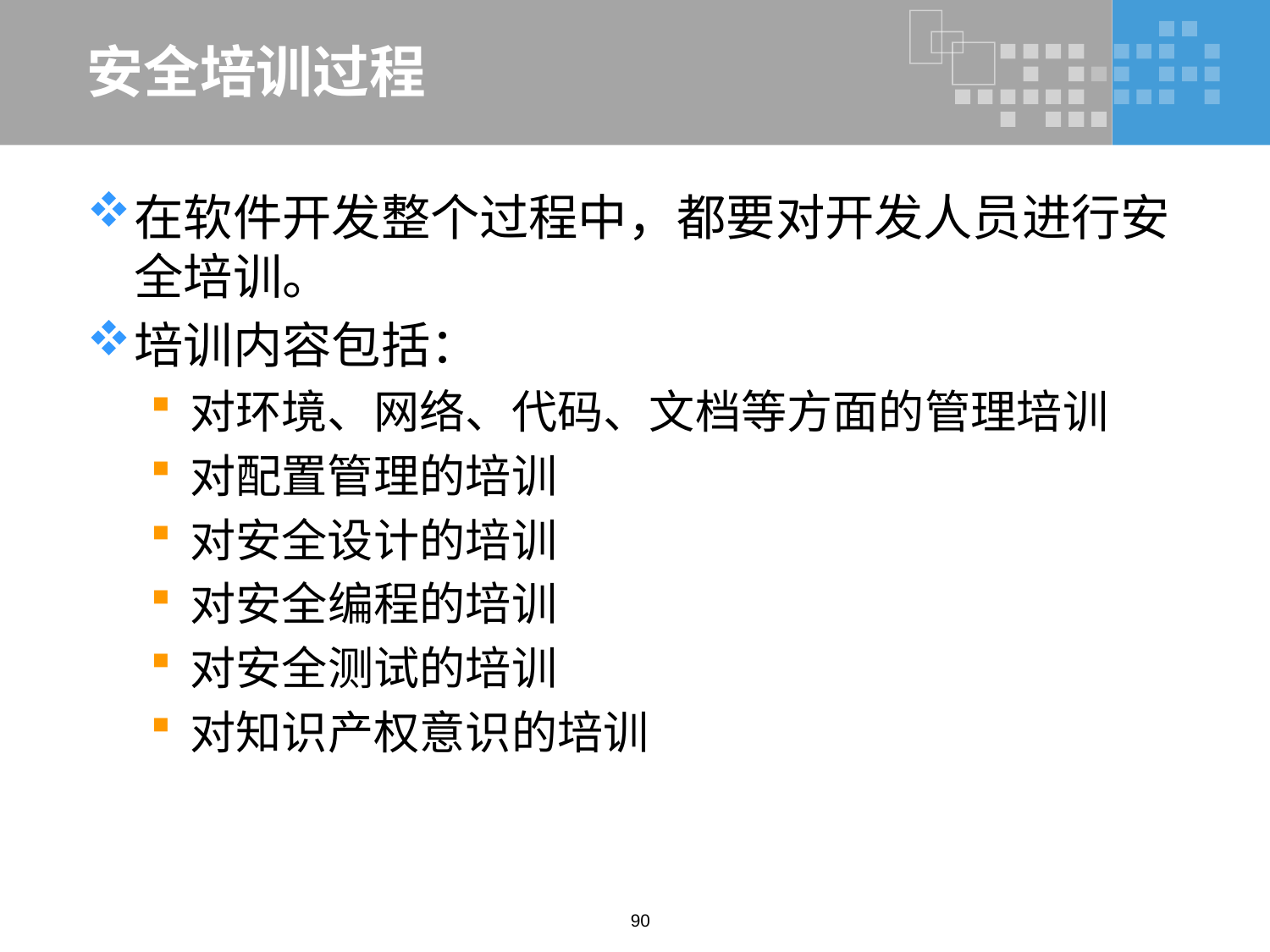

# 安全培训过程
在软件开发整个过程中，都要对开发人员进行安全培训。
培训内容包括：
对环境、网络、代码、文档等方面的管理培训
对配置管理的培训
对安全设计的培训
对安全编程的培训
对安全测试的培训
对知识产权意识的培训
90